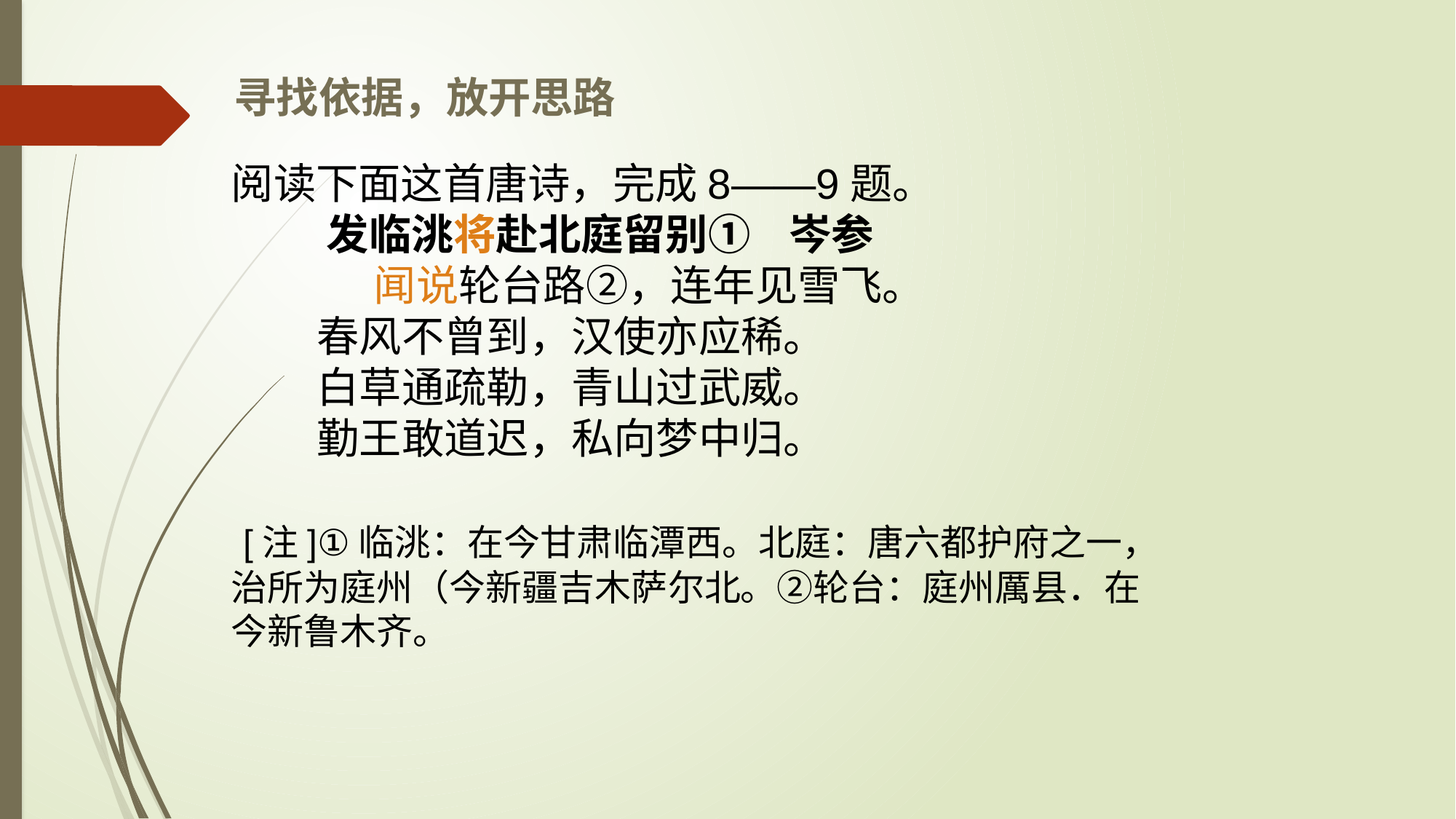

寻找依据，放开思路
阅读下面这首唐诗，完成8——9题。
         发临洮将赴北庭留别①    岑参
              闻说轮台路②，连年见雪飞。
        春风不曾到，汉使亦应稀。
        白草通疏勒，青山过武威。
        勤王敢道迟，私向梦中归。

 [注]①临洮：在今甘肃临潭西。北庭：唐六都护府之一，治所为庭州（今新疆吉木萨尔北。②轮台：庭州厲县．在今新鲁木齐。